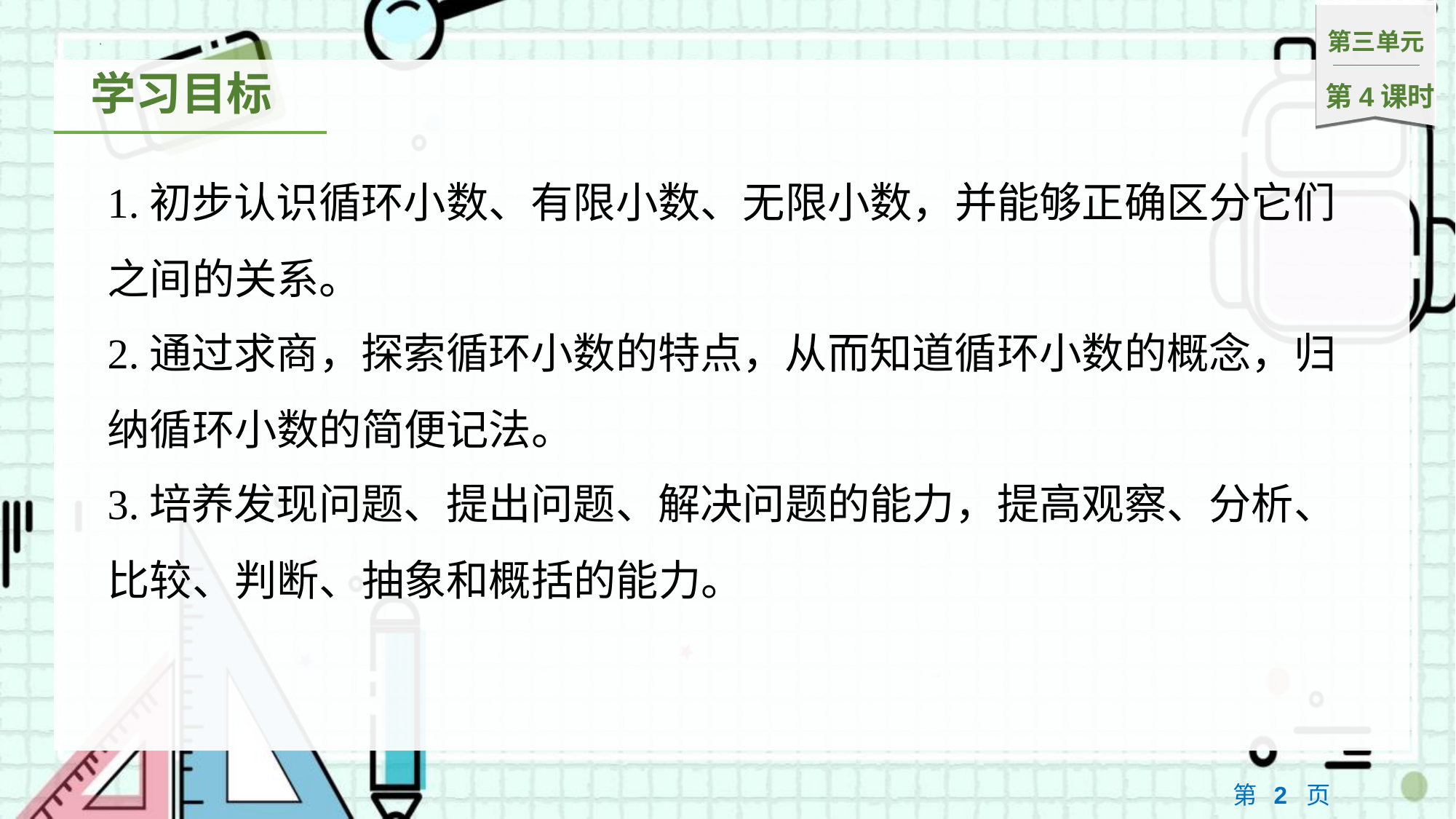

1.初步认识循环小数、有限小数、无限小数，并能够正确区分它们之间的关系。
2.通过求商，探索循环小数的特点，从而知道循环小数的概念，归纳循环小数的简便记法。
3.培养发现问题、提出问题、解决问题的能力，提高观察、分析、比较、判断、抽象和概括的能力。